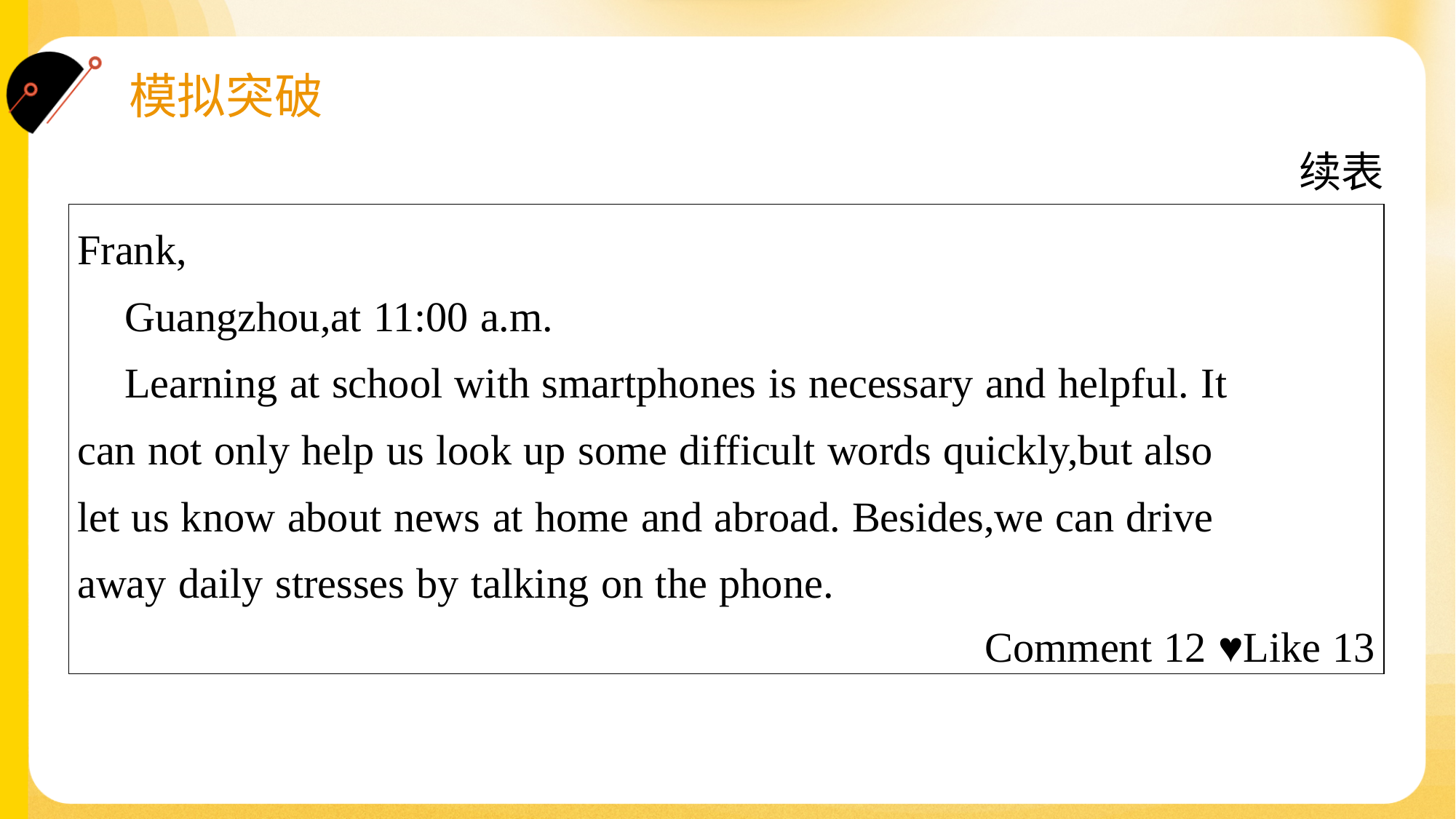

续表
| Frank, Guangzhou,at 11:00 a.m. Learning at school with smartphones is necessary and helpful. It can not only help us look up some difficult words quickly,but also let us know about news at home and abroad. Besides,we can drive away daily stresses by talking on the phone. Comment 12 ♥Like 13 |
| --- |